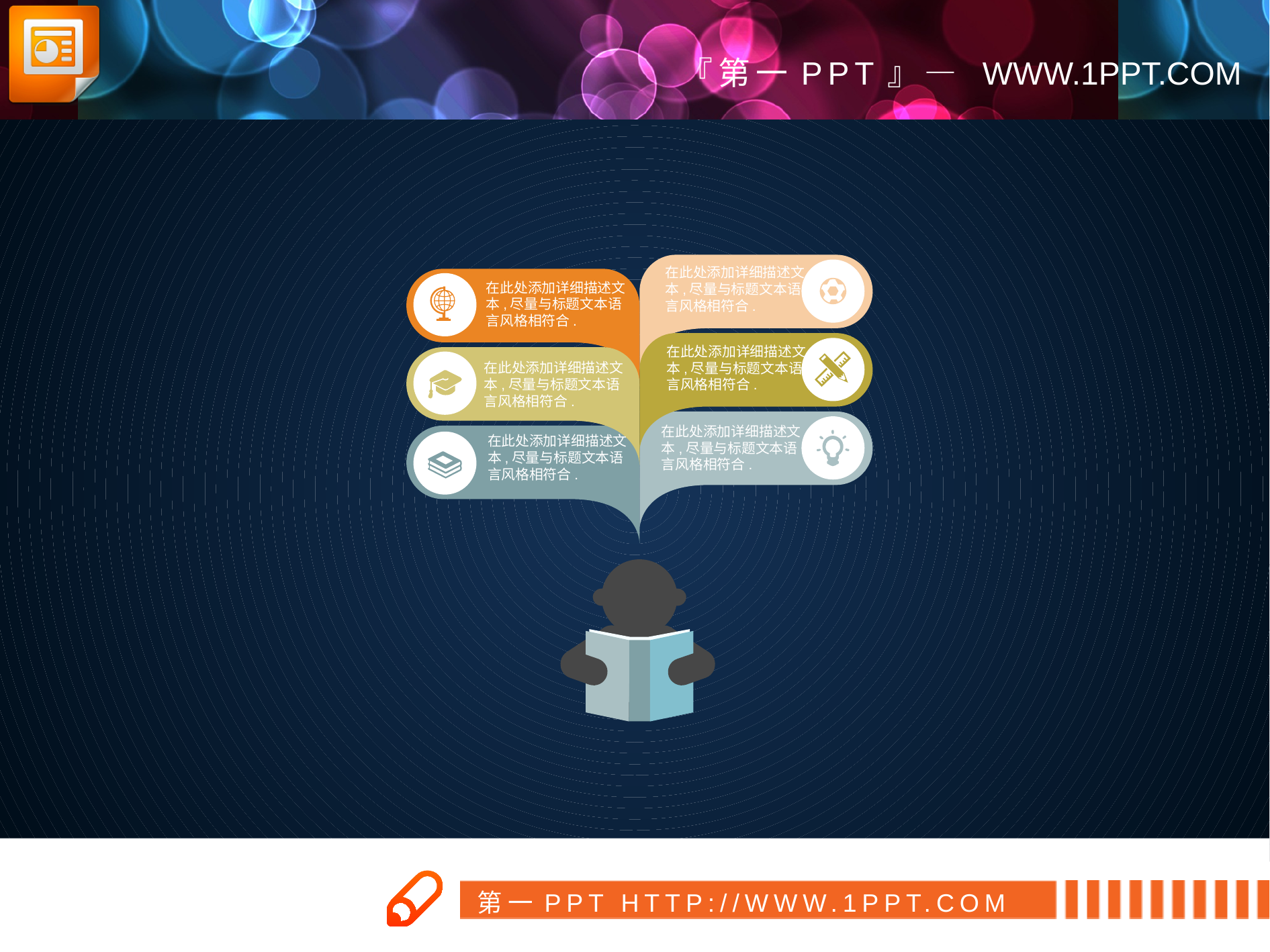

在此处添加详细描述文本,尽量与标题文本语言风格相符合.

在此处添加详细描述文本,尽量与标题文本语言风格相符合.

在此处添加详细描述文本,尽量与标题文本语言风格相符合.

在此处添加详细描述文本,尽量与标题文本语言风格相符合.

在此处添加详细描述文本,尽量与标题文本语言风格相符合.
在此处添加详细描述文本,尽量与标题文本语言风格相符合.